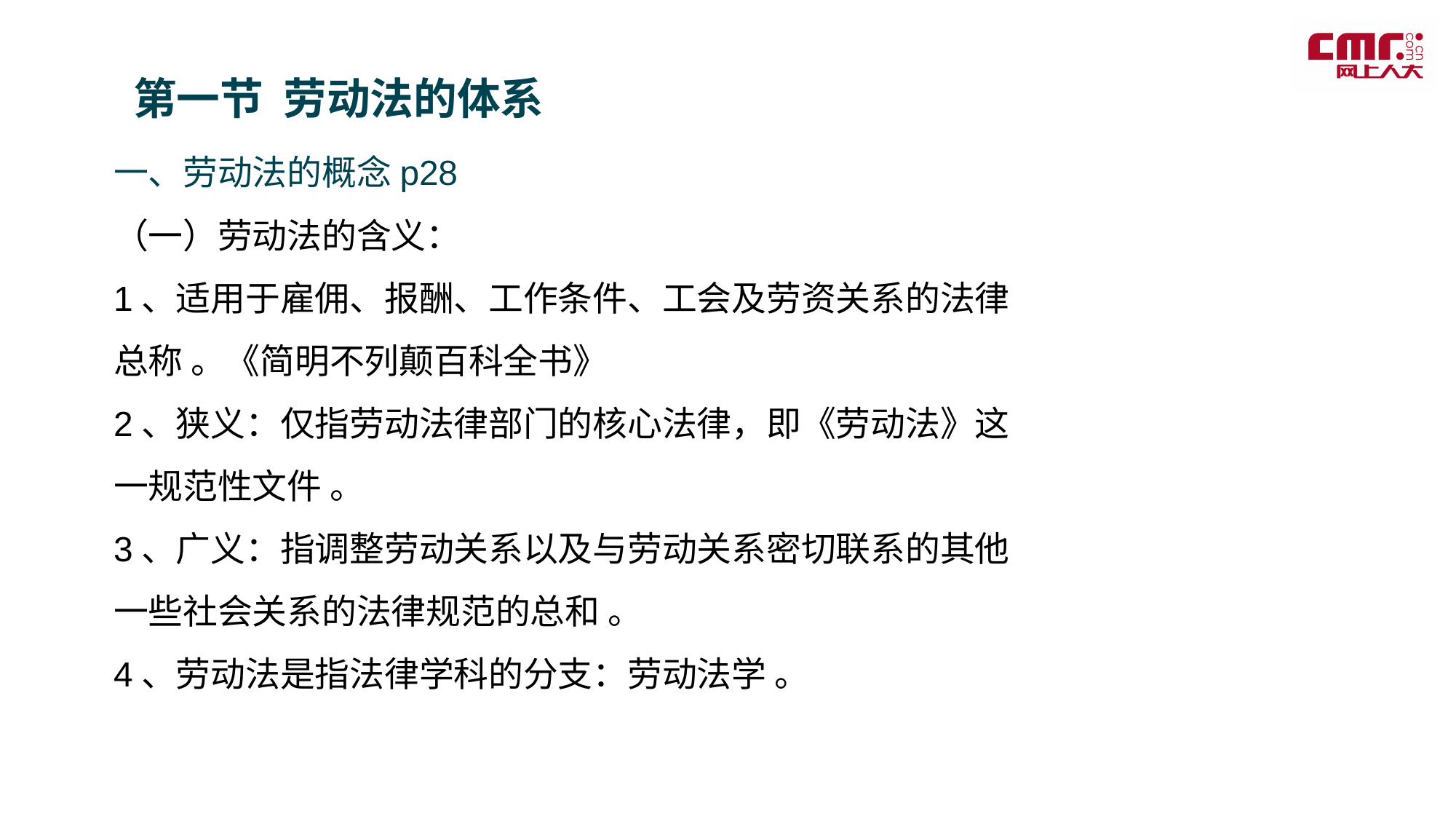

第一节  劳动法的体系
一、劳动法的概念p28
（一）劳动法的含义：
1、适用于雇佣、报酬、工作条件、工会及劳资关系的法律总称 。《简明不列颠百科全书》
2、狭义：仅指劳动法律部门的核心法律，即《劳动法》这一规范性文件 。
3、广义：指调整劳动关系以及与劳动关系密切联系的其他一些社会关系的法律规范的总和 。
4、劳动法是指法律学科的分支：劳动法学 。